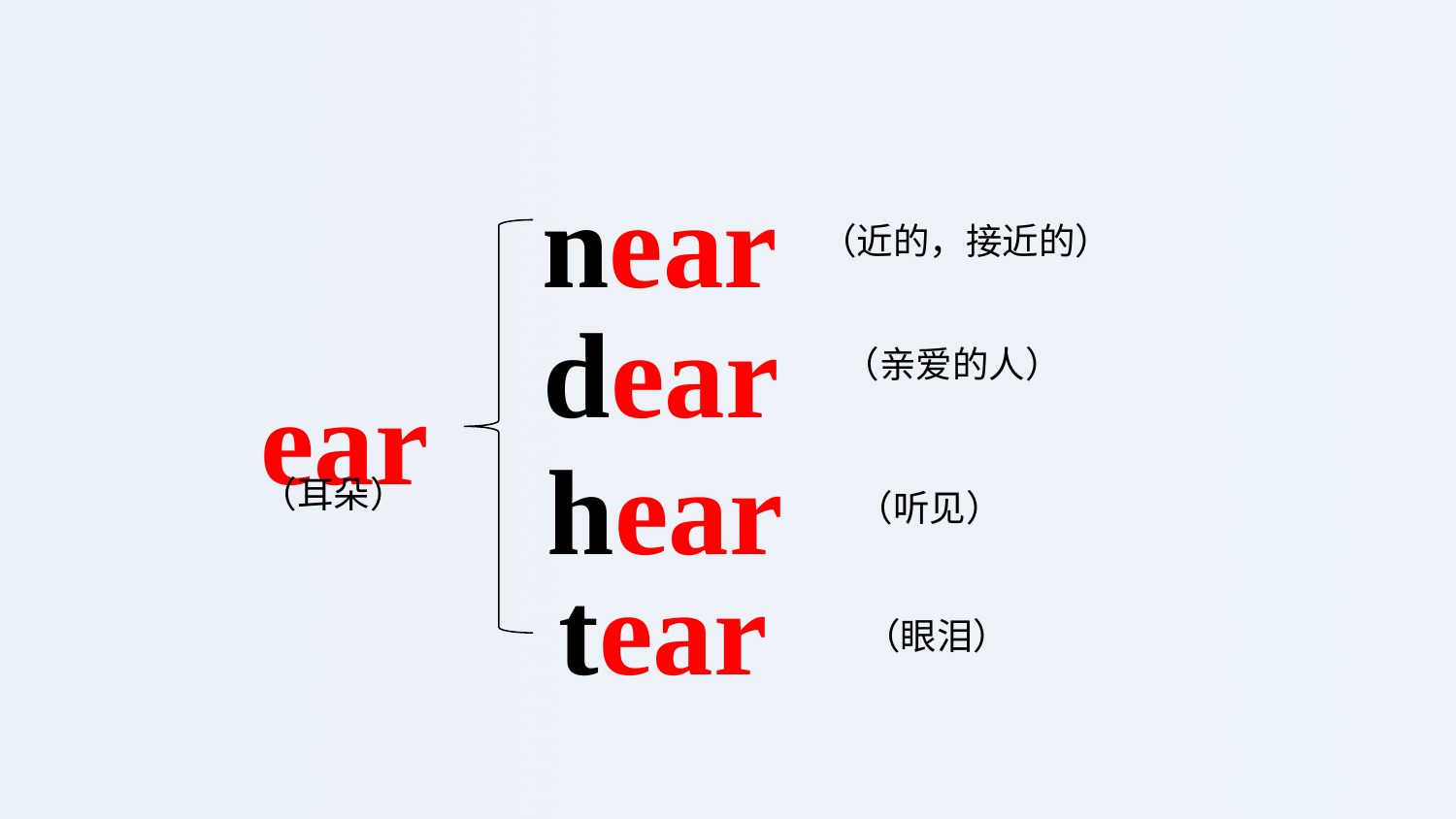

near
（近的，接近的）

dear
（亲爱的人）
ear
hear
（耳朵）
（听见）
tear
（眼泪）